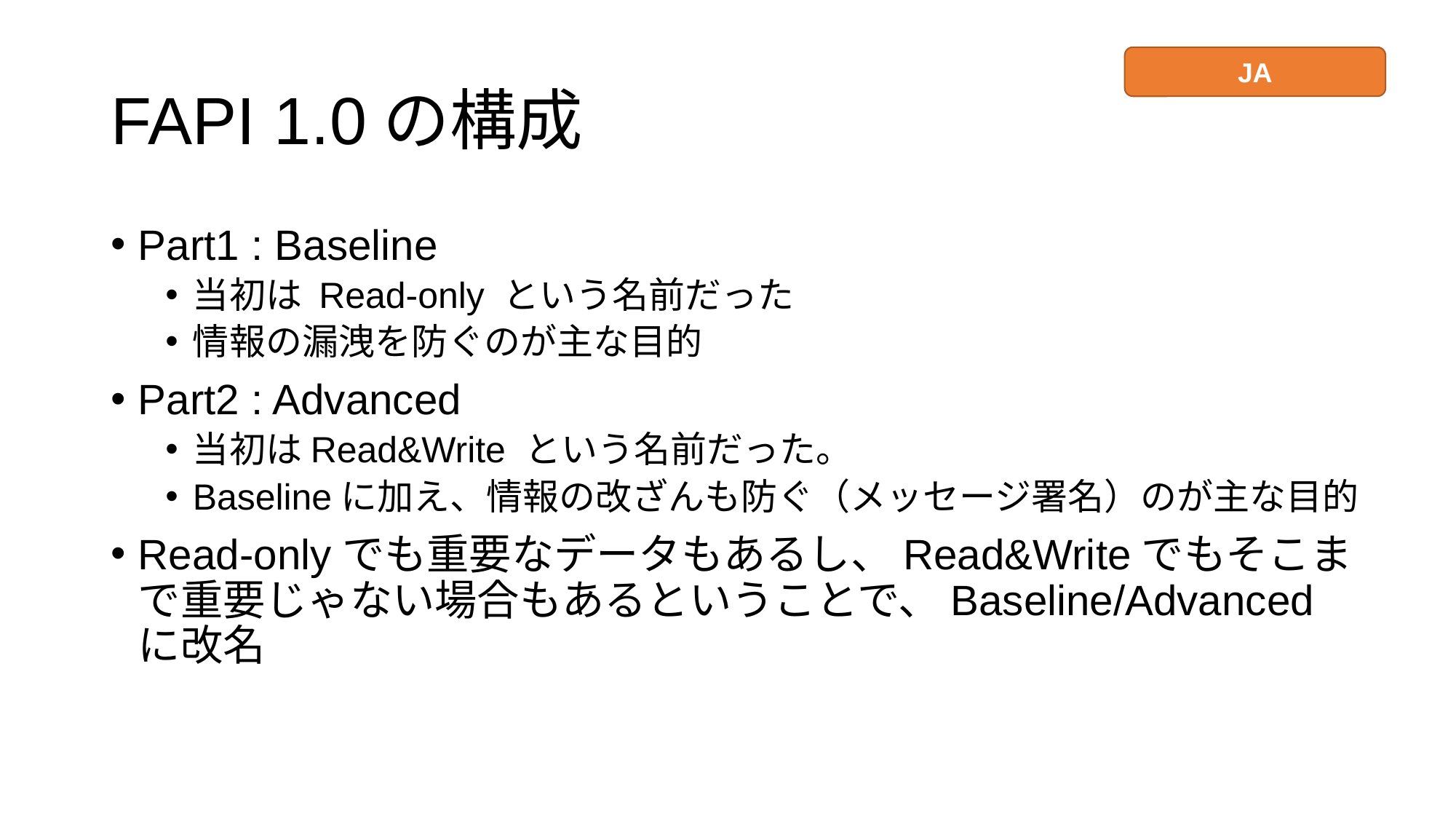

# FAPI 1.0の構成
JA
Part1 : Baseline
当初は Read-only という名前だった
情報の漏洩を防ぐのが主な目的
Part2 : Advanced
当初はRead&Write という名前だった。
Baselineに加え、情報の改ざんも防ぐ（メッセージ署名）のが主な目的
Read-onlyでも重要なデータもあるし、Read&Writeでもそこまで重要じゃない場合もあるということで、Baseline/Advancedに改名